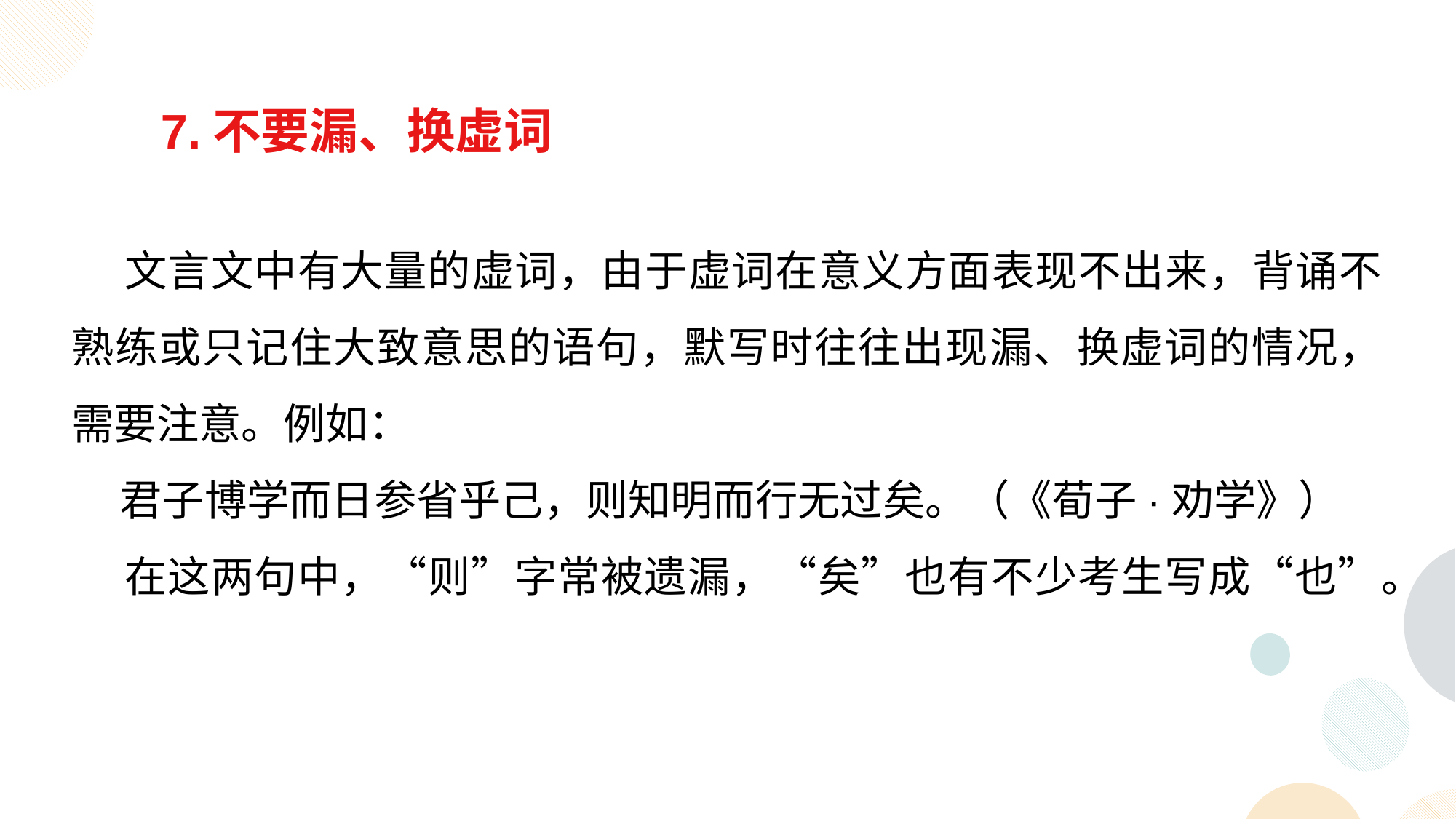

7.不要漏、换虚词
    文言文中有大量的虚词，由于虚词在意义方面表现不出来，背诵不熟练或只记住大致意思的语句，默写时往往出现漏、换虚词的情况，需要注意。例如：
    君子博学而日参省乎己，则知明而行无过矣。（《荀子·劝学》）
    在这两句中，“则”字常被遗漏，“矣”也有不少考生写成“也”。